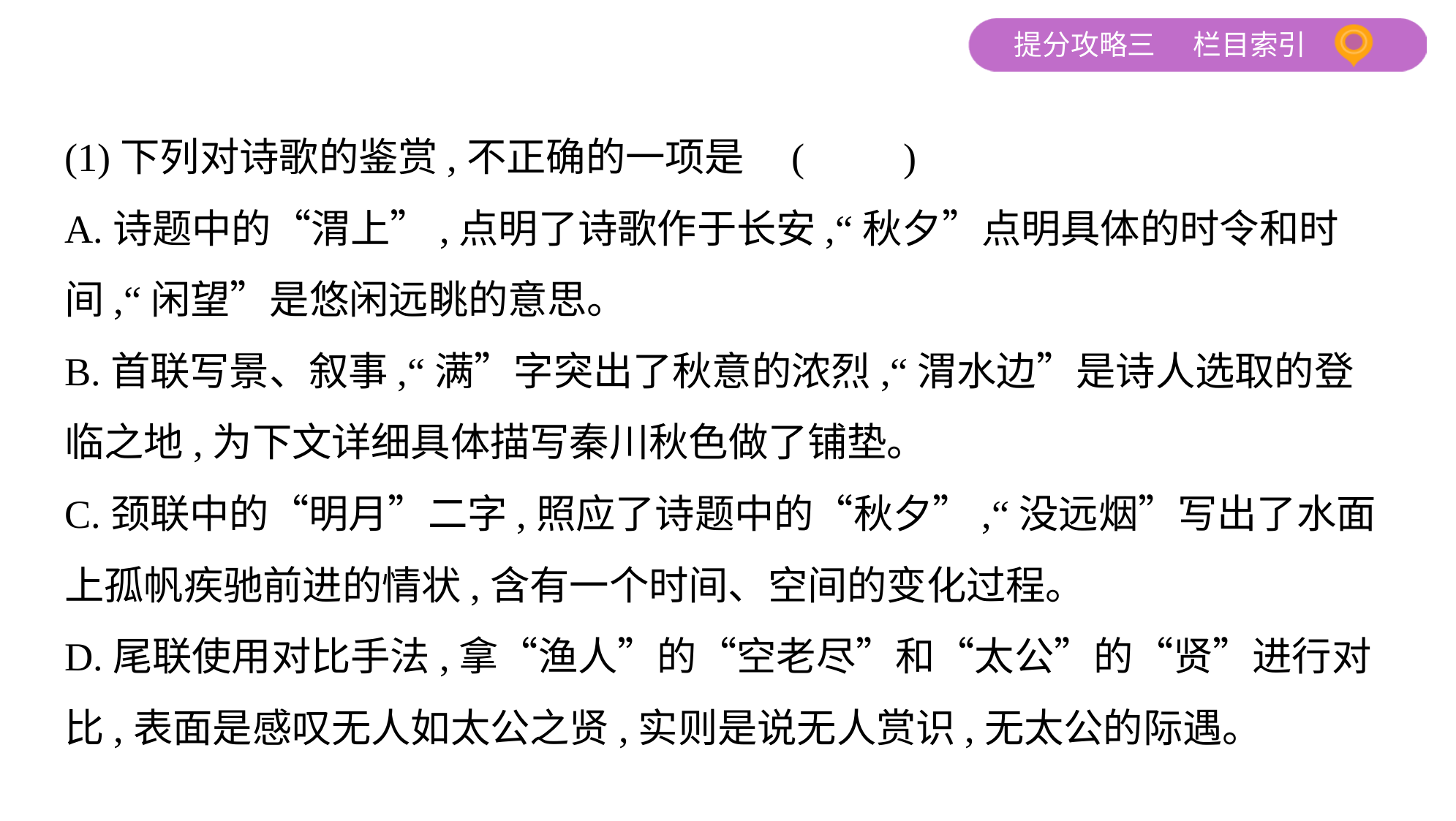

(1)下列对诗歌的鉴赏,不正确的一项是 (　　)
A.诗题中的“渭上”,点明了诗歌作于长安,“秋夕”点明具体的时令和时
间,“闲望”是悠闲远眺的意思。
B.首联写景、叙事,“满”字突出了秋意的浓烈,“渭水边”是诗人选取的登
临之地,为下文详细具体描写秦川秋色做了铺垫。
C.颈联中的“明月”二字,照应了诗题中的“秋夕”,“没远烟”写出了水面
上孤帆疾驰前进的情状,含有一个时间、空间的变化过程。
D.尾联使用对比手法,拿“渔人”的“空老尽”和“太公”的“贤”进行对
比,表面是感叹无人如太公之贤,实则是说无人赏识,无太公的际遇。